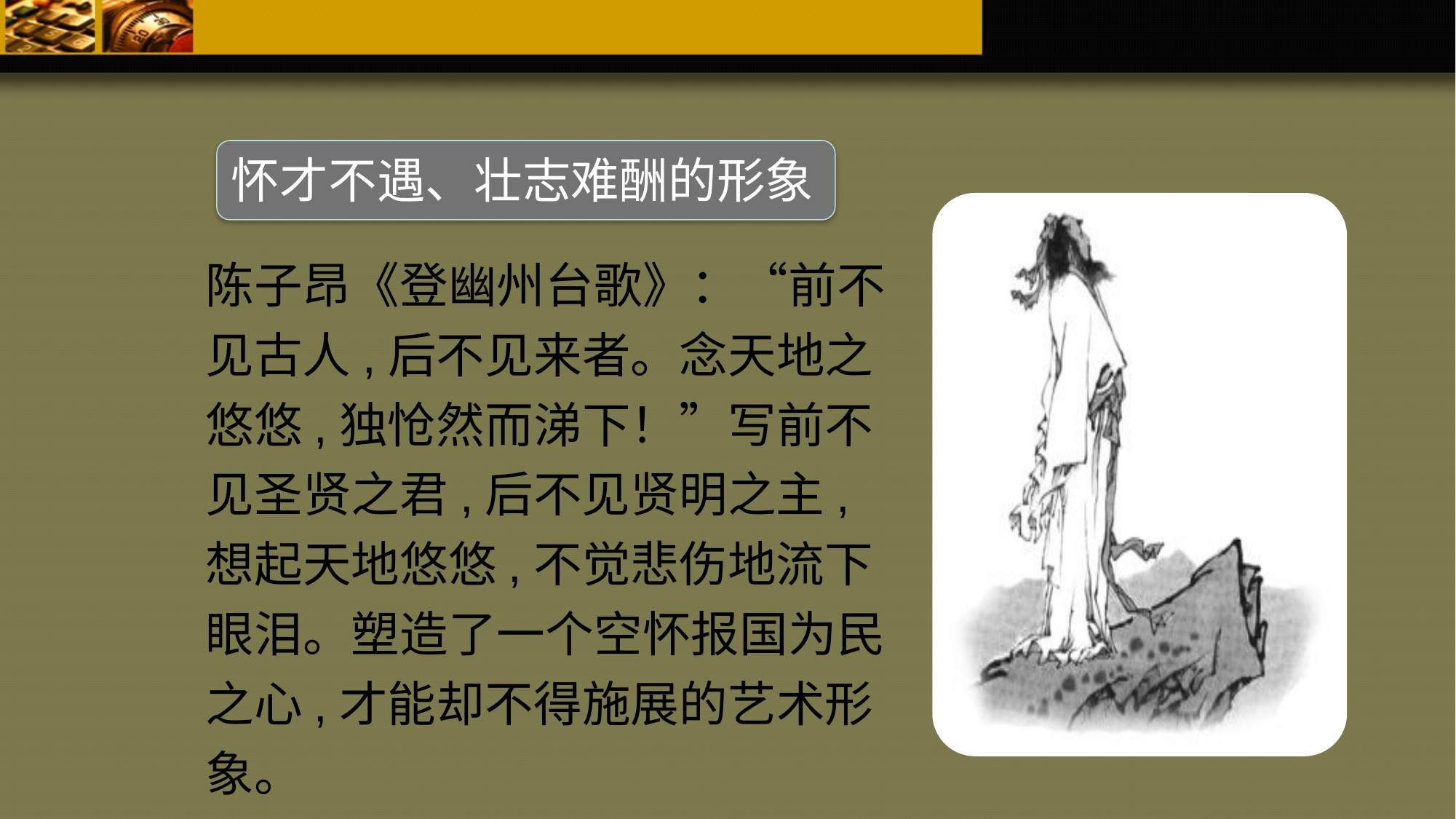

怀才不遇、壮志难酬的形象

陈子昂《登幽州台歌》：“前不见古人,后不见来者。念天地之悠悠,独怆然而涕下！”写前不见圣贤之君,后不见贤明之主,想起天地悠悠,不觉悲伤地流下眼泪。塑造了一个空怀报国为民之心,才能却不得施展的艺术形象。